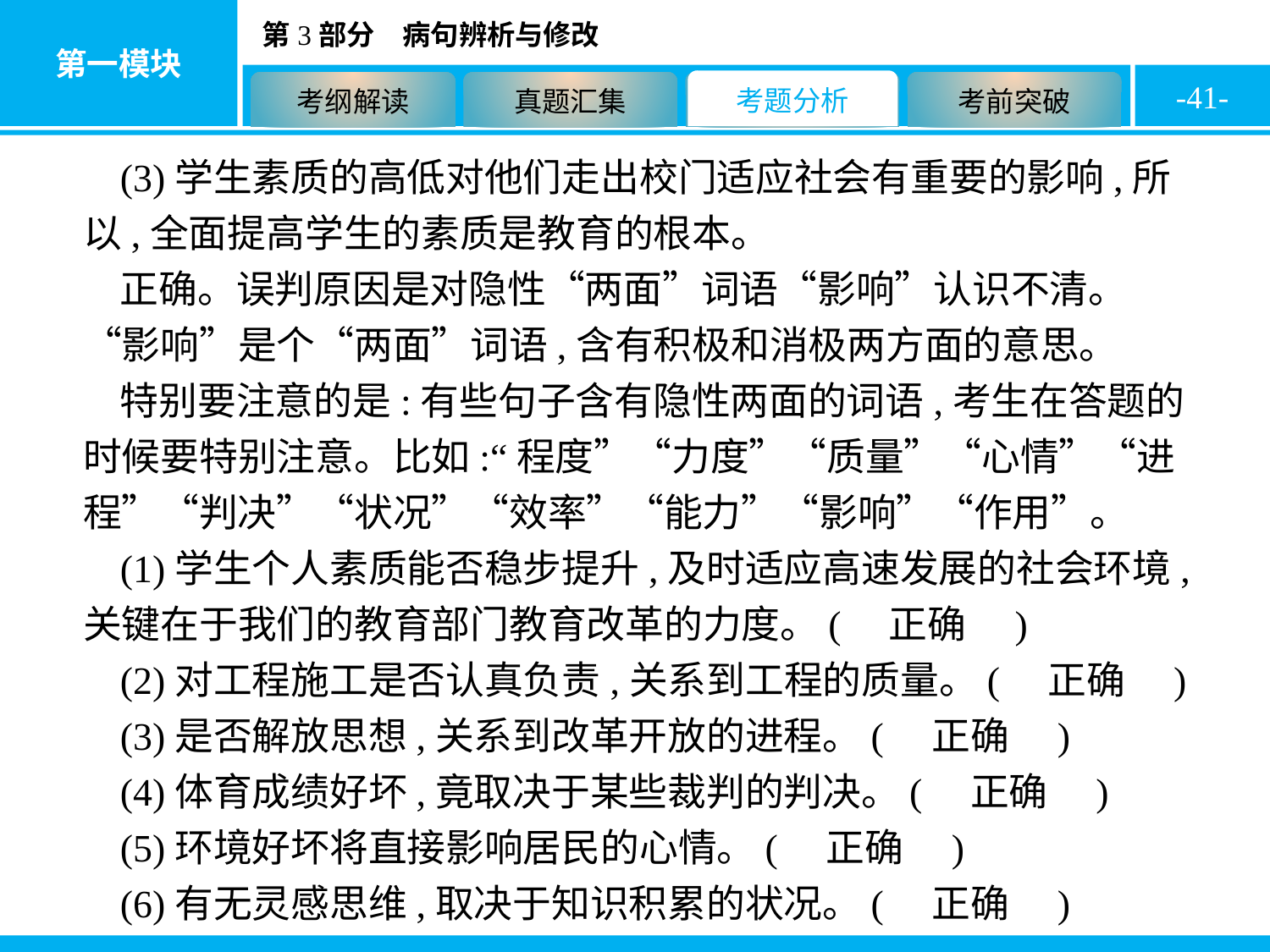

-41-
(3)学生素质的高低对他们走出校门适应社会有重要的影响,所以,全面提高学生的素质是教育的根本。
正确。误判原因是对隐性“两面”词语“影响”认识不清。“影响”是个“两面”词语,含有积极和消极两方面的意思。
特别要注意的是:有些句子含有隐性两面的词语,考生在答题的时候要特别注意。比如:“程度”“力度”“质量”“心情”“进程”“判决”“状况”“效率”“能力”“影响”“作用”。
(1)学生个人素质能否稳步提升,及时适应高速发展的社会环境,关键在于我们的教育部门教育改革的力度。(　正确　)
(2)对工程施工是否认真负责,关系到工程的质量。(　正确　)
(3)是否解放思想,关系到改革开放的进程。(　正确　)
(4)体育成绩好坏,竟取决于某些裁判的判决。(　正确　)
(5)环境好坏将直接影响居民的心情。(　正确　)
(6)有无灵感思维,取决于知识积累的状况。(　正确　)